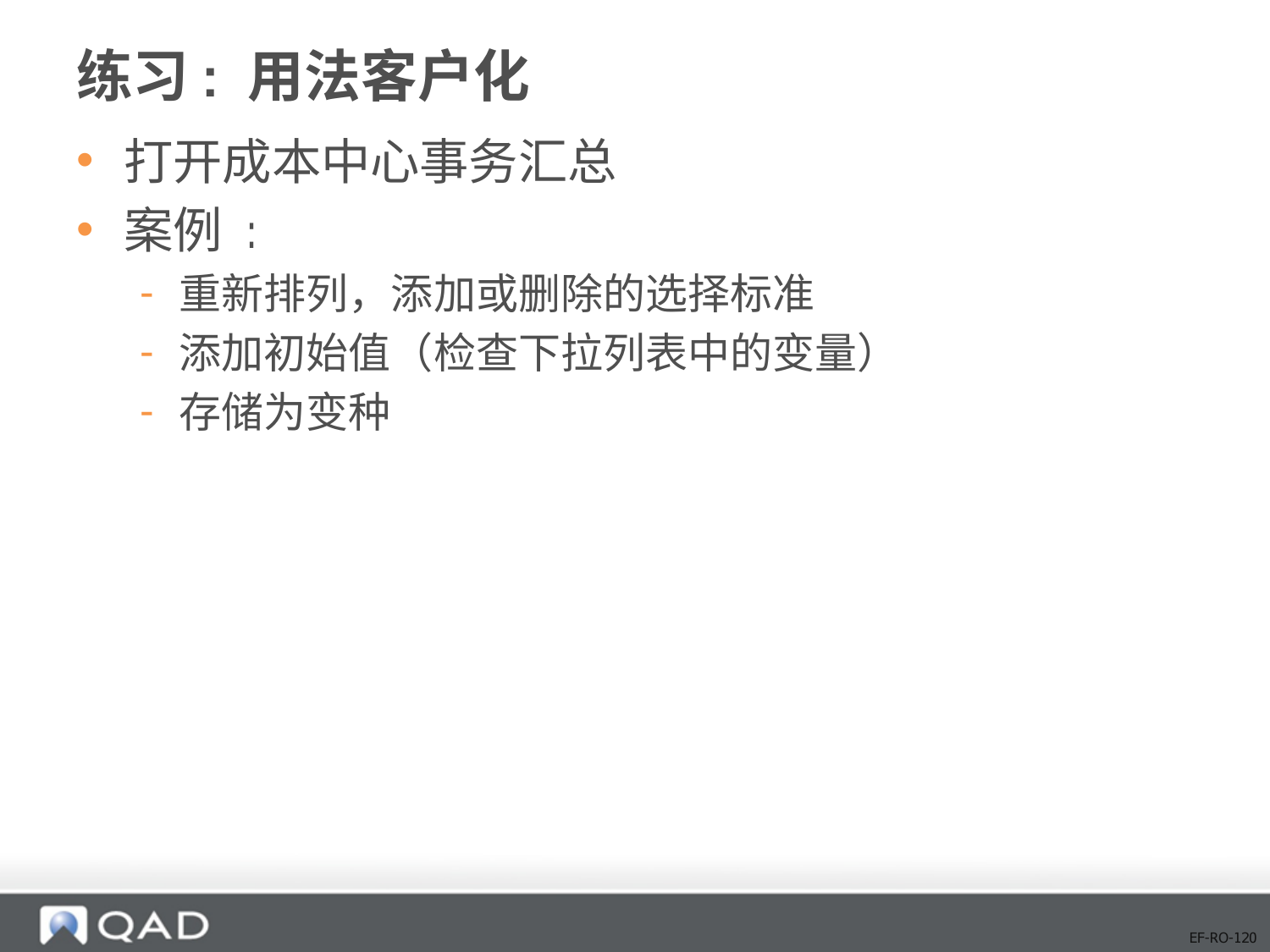

# 练习: 用法客户化
打开成本中心事务汇总
案例 :
重新排列，添加或删除的选择标准
添加初始值（检查下拉列表中的变量）
存储为变种
EF-RO-120